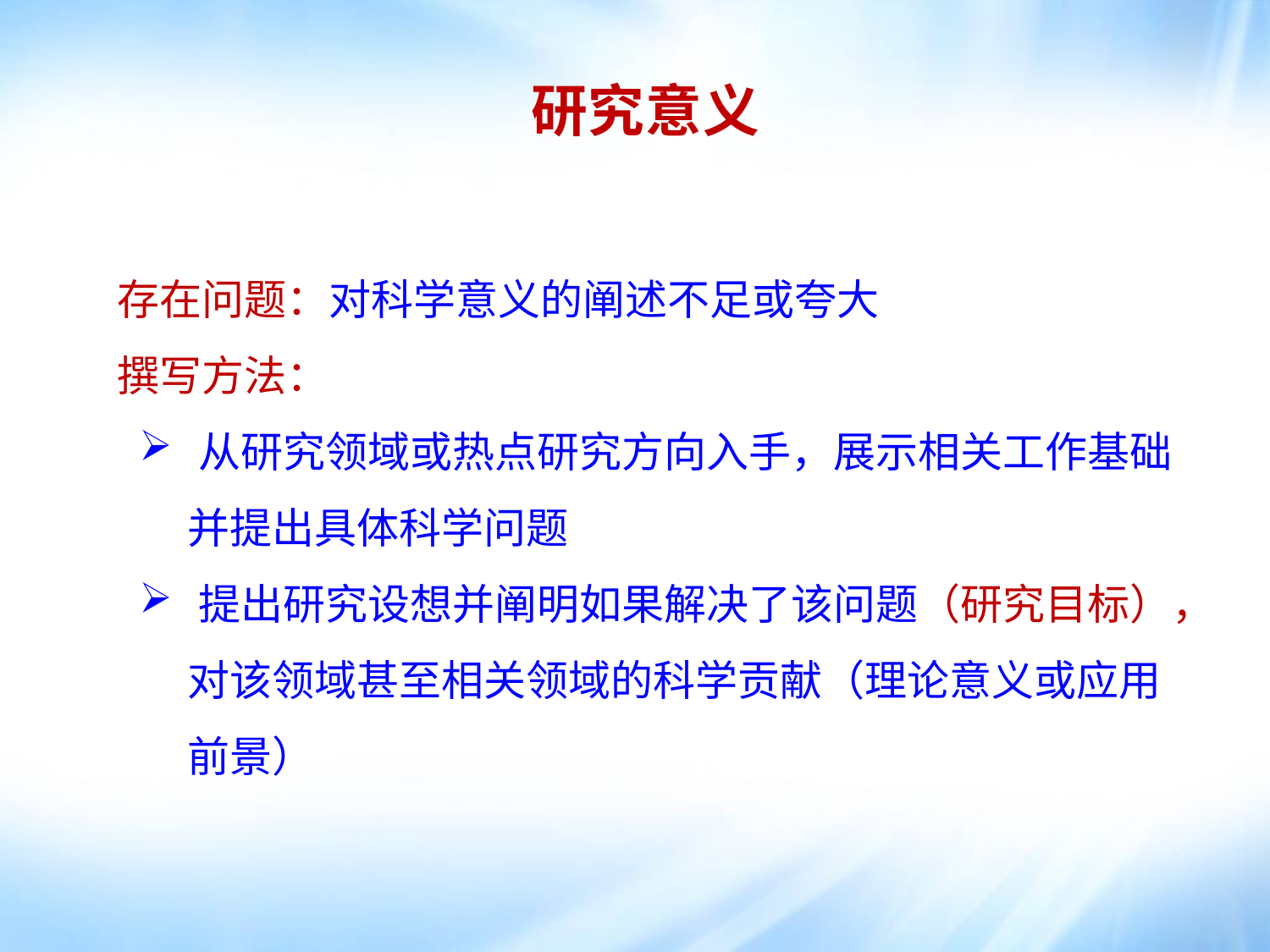

研究意义

存在问题：对科学意义的阐述不足或夸大
撰写方法：
 从研究领域或热点研究方向入手，展示相关工作基础
    并提出具体科学问题
 提出研究设想并阐明如果解决了该问题（研究目标），
    对该领域甚至相关领域的科学贡献（理论意义或应用
    前景）